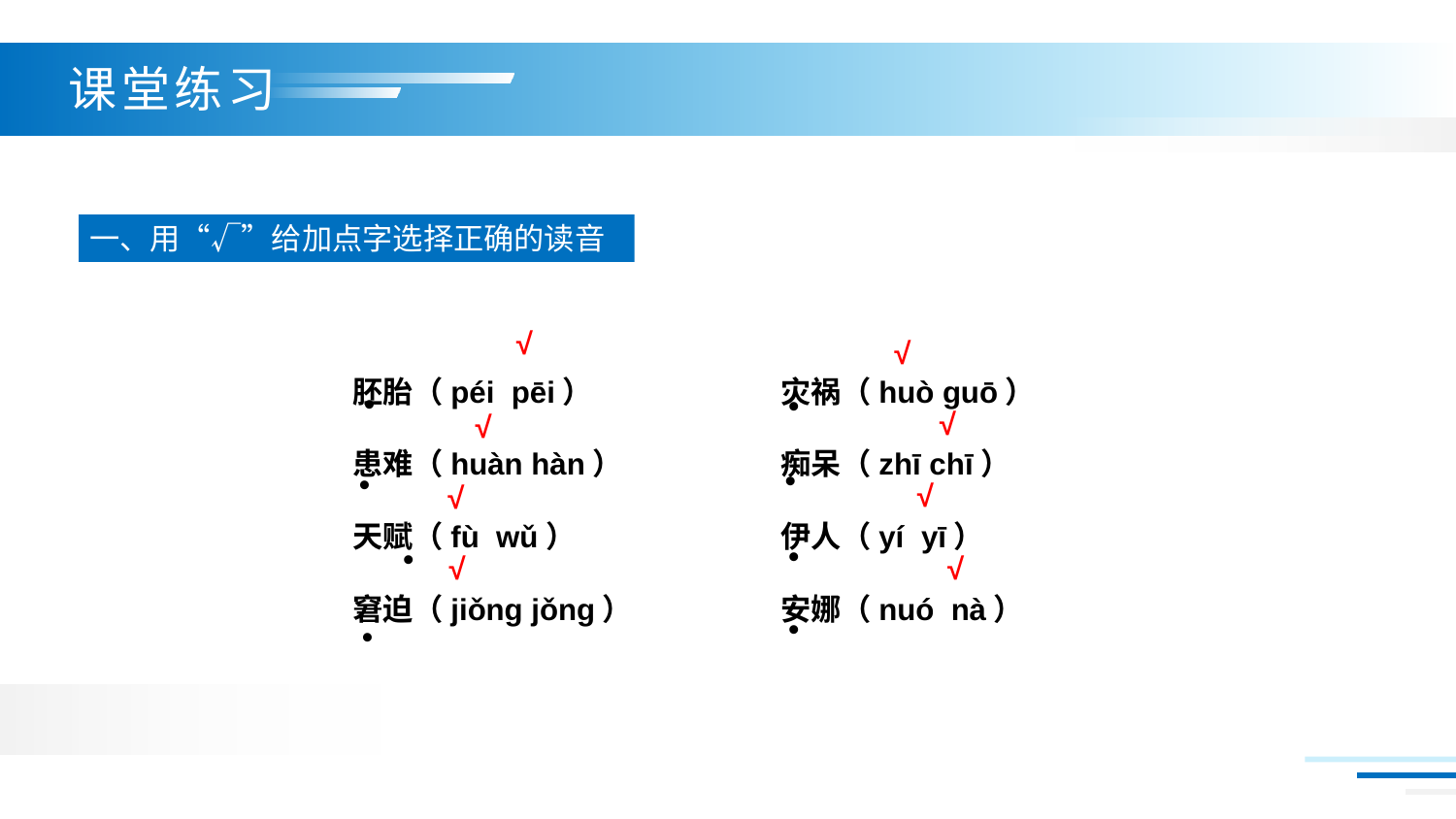

一、用“√”给加点字选择正确的读音
√
√
胚胎（péi  pēi） 	灾祸（huò guō）
患难（huàn hàn）	痴呆（zhī chī）
天赋（fù  wǔ）	伊人（yí  yī）
窘迫（jiǒng jǒng）	安娜（nuó  nà）
•
•
√
√
•
•
√
√
•
•
√
√
•
•